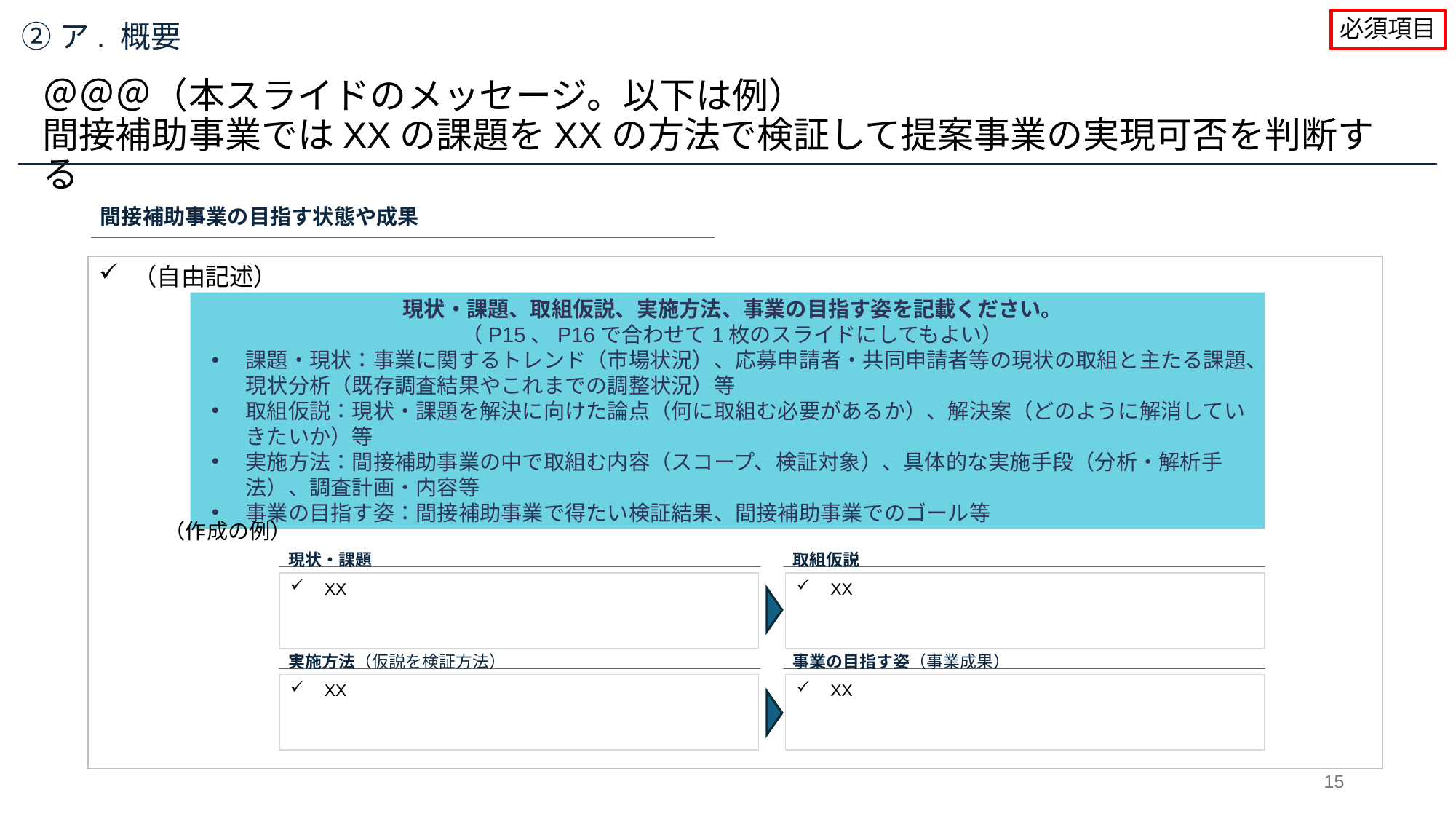

必須項目
②ア. 概要
＠＠＠（本スライドのメッセージ。以下は例）
間接補助事業ではXXの課題をXXの方法で検証して提案事業の実現可否を判断する
間接補助事業の目指す状態や成果
（自由記述）
現状・課題、取組仮説、実施方法、事業の目指す姿を記載ください。
（P15、P16で合わせて1枚のスライドにしてもよい）
課題・現状：事業に関するトレンド（市場状況）、応募申請者・共同申請者等の現状の取組と主たる課題、現状分析（既存調査結果やこれまでの調整状況）等
取組仮説：現状・課題を解決に向けた論点（何に取組む必要があるか）、解決案（どのように解消していきたいか）等
実施方法：間接補助事業の中で取組む内容（スコープ、検証対象）、具体的な実施手段（分析・解析手法）、調査計画・内容等
事業の目指す姿：間接補助事業で得たい検証結果、間接補助事業でのゴール等
（作成の例）
現状・課題
取組仮説
XX
XX

実施方法（仮説を検証方法）
事業の目指す姿（事業成果）
XX
XX

15